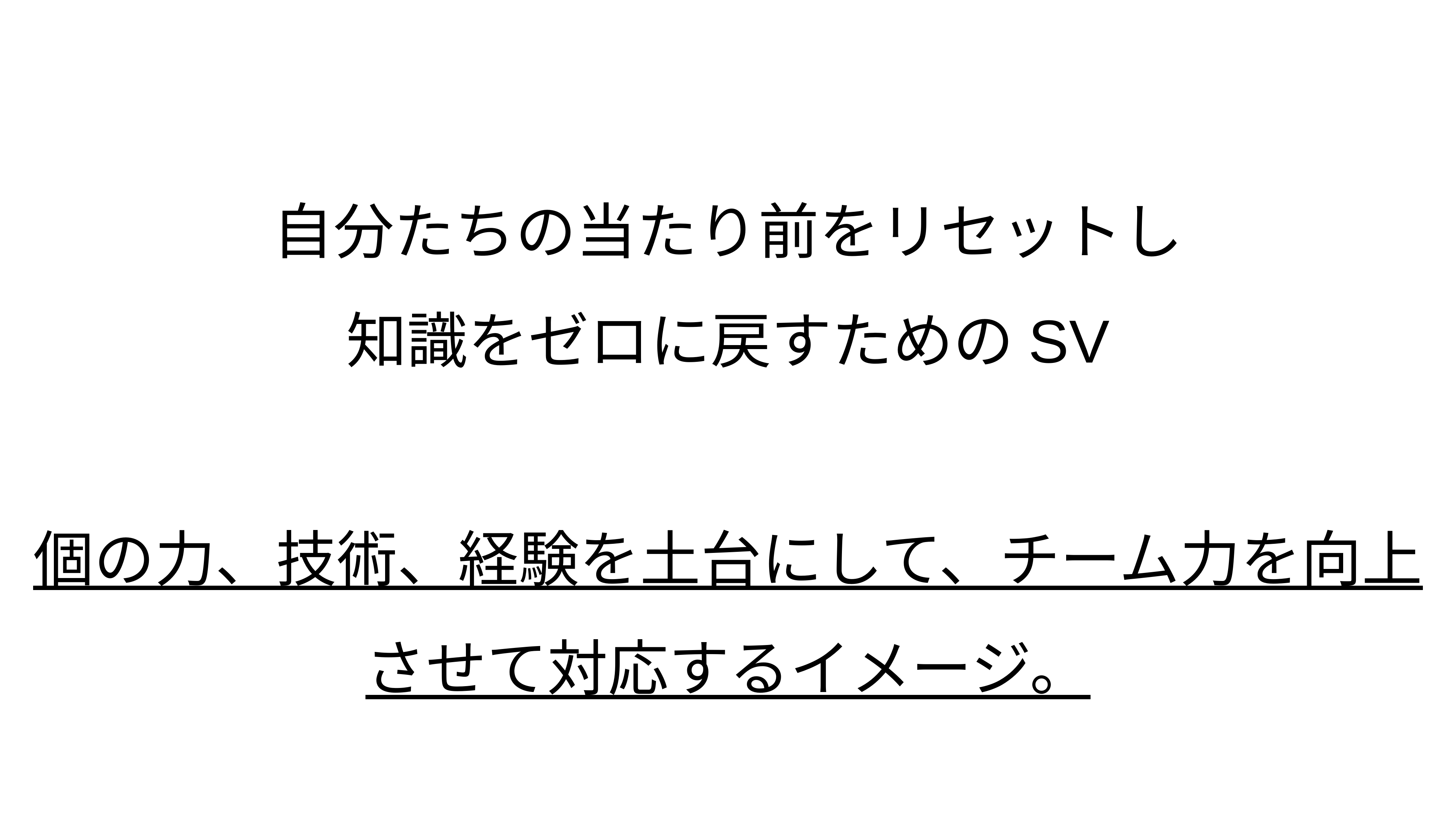

自分たちの当たり前をリセットし
知識をゼロに戻すためのSV
個の力、技術、経験を土台にして、チーム力を向上させて対応するイメージ。